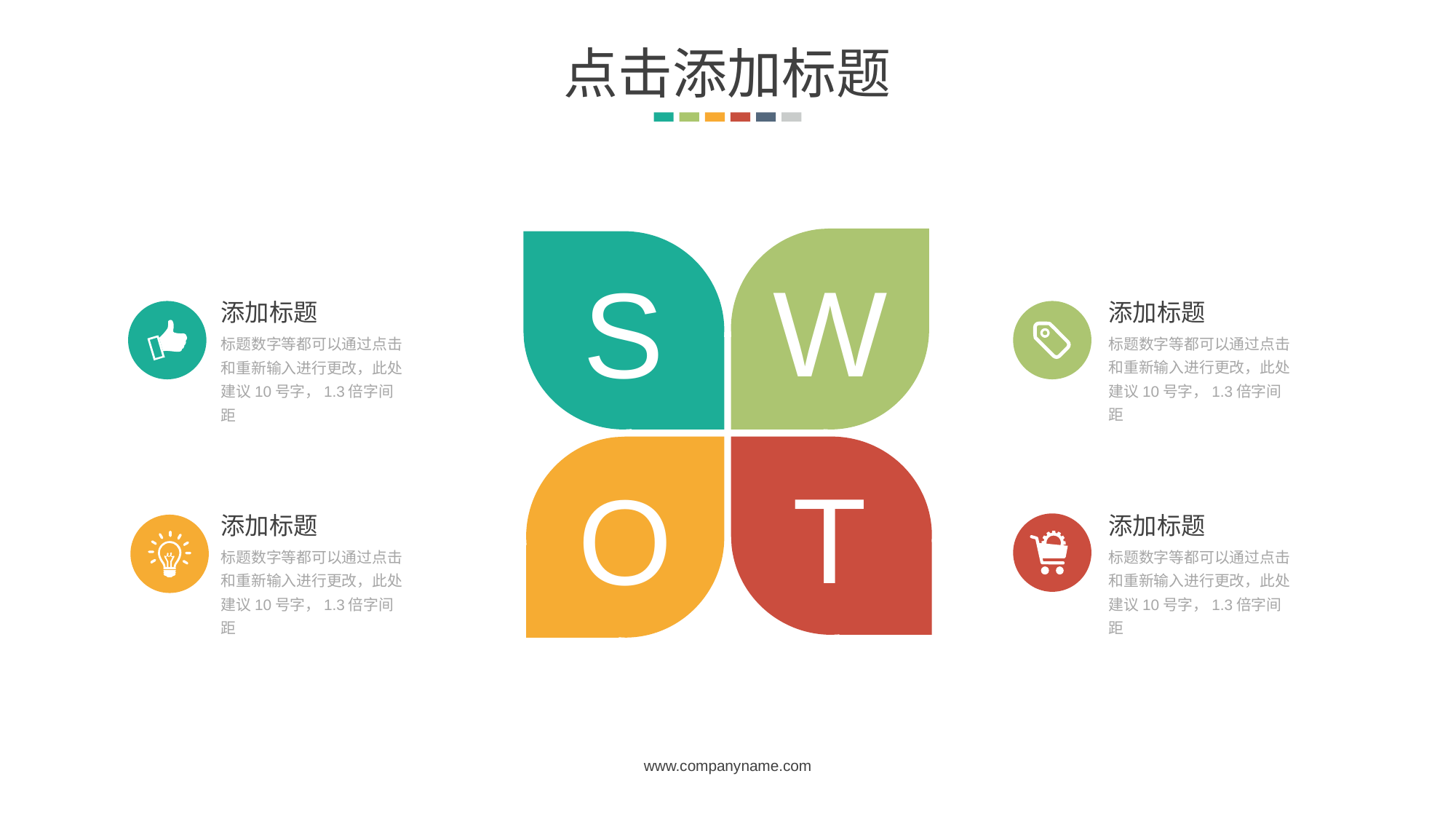

点击添加标题

W
S
添加标题
添加标题

标题数字等都可以通过点击和重新输入进行更改，此处建议10号字，1.3倍字间距
标题数字等都可以通过点击和重新输入进行更改，此处建议10号字，1.3倍字间距

T
O
添加标题
添加标题

标题数字等都可以通过点击和重新输入进行更改，此处建议10号字，1.3倍字间距
标题数字等都可以通过点击和重新输入进行更改，此处建议10号字，1.3倍字间距